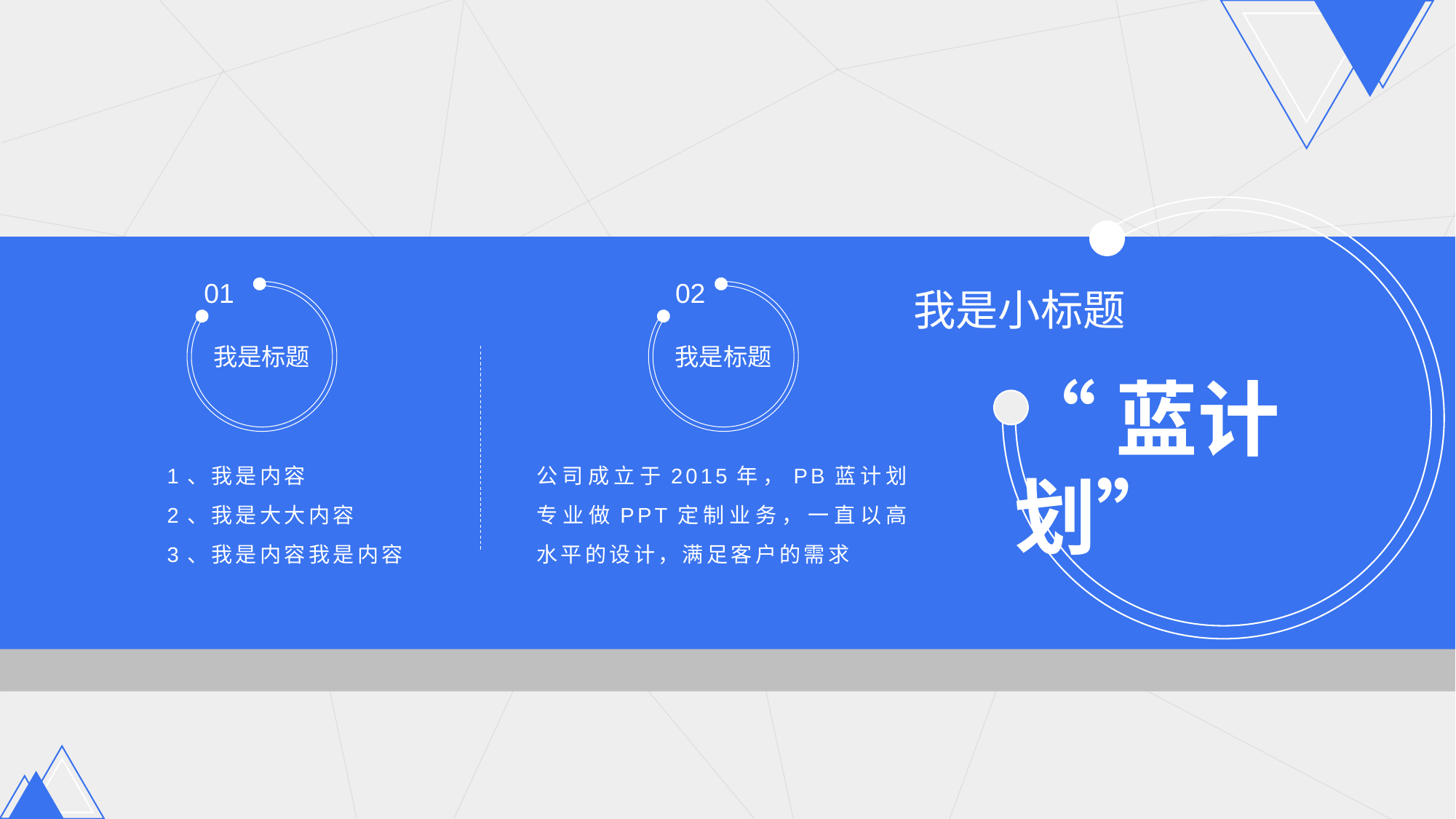

01

我是标题
02

我是标题
我是小标题
“蓝计划”
1、我是内容
2、我是大大内容
3、我是内容我是内容
公司成立于2015年，PB蓝计划专业做PPT定制业务，一直以高水平的设计，满足客户的需求